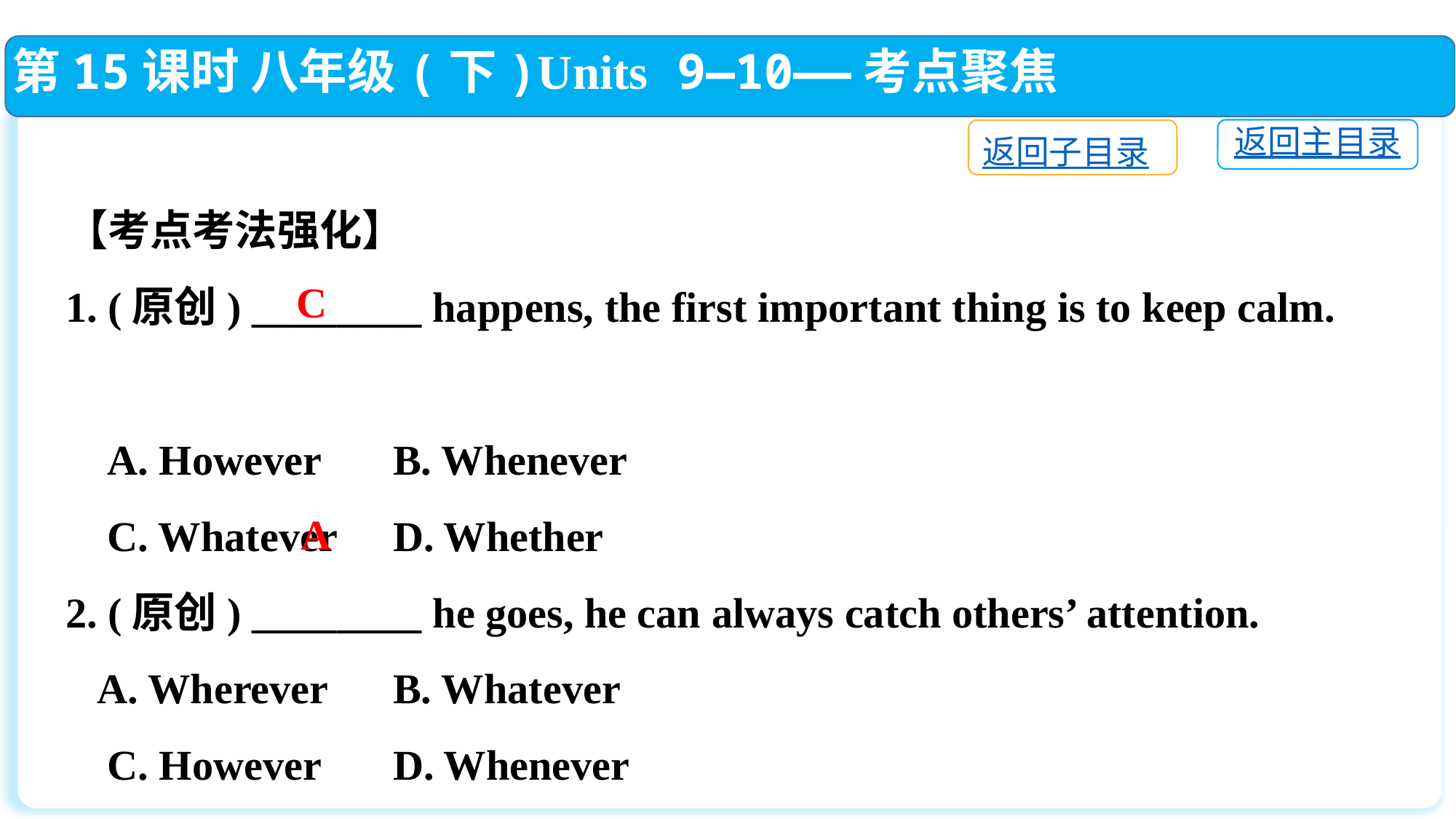

第15课时 八年级(下)Units 9—10——考点聚焦

返回主目录

返回子目录
【考点考法强化】
1. (原创) ________ happens, the first important thing is to keep calm.
    A. However	B. Whenever
    C. Whatever	D. Whether
2. (原创) ________ he goes, he can always catch others’ attention.
   A. Wherever	B. Whatever
    C. However	D. Whenever
C
A